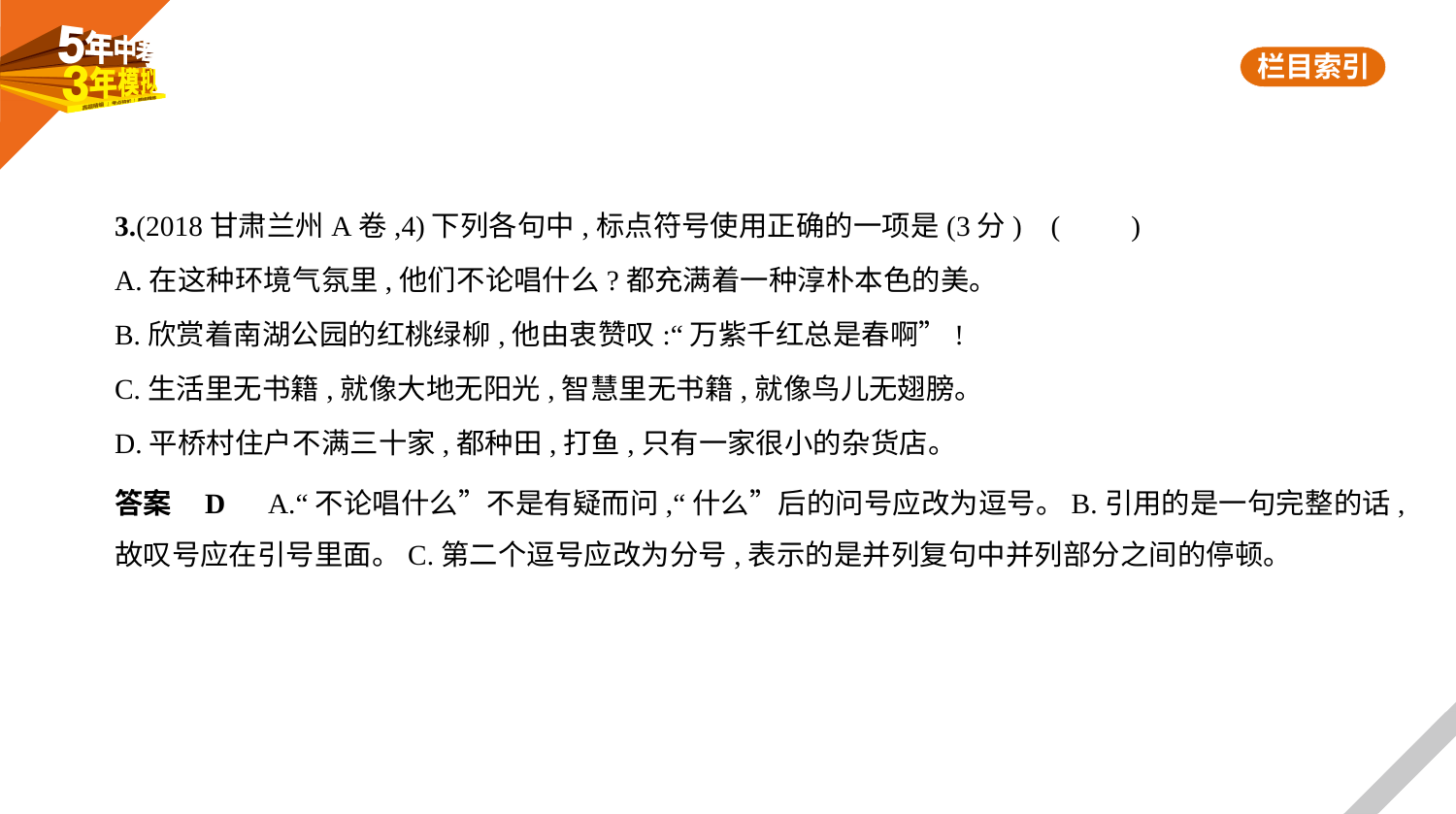

3.(2018甘肃兰州A卷,4)下列各句中,标点符号使用正确的一项是(3分) (　　)
A.在这种环境气氛里,他们不论唱什么?都充满着一种淳朴本色的美。
B.欣赏着南湖公园的红桃绿柳,他由衷赞叹:“万紫千红总是春啊”!
C.生活里无书籍,就像大地无阳光,智慧里无书籍,就像鸟儿无翅膀。
D.平桥村住户不满三十家,都种田,打鱼,只有一家很小的杂货店。
答案    D　A.“不论唱什么”不是有疑而问,“什么”后的问号应改为逗号。B.引用的是一句完整的话,
故叹号应在引号里面。C.第二个逗号应改为分号,表示的是并列复句中并列部分之间的停顿。